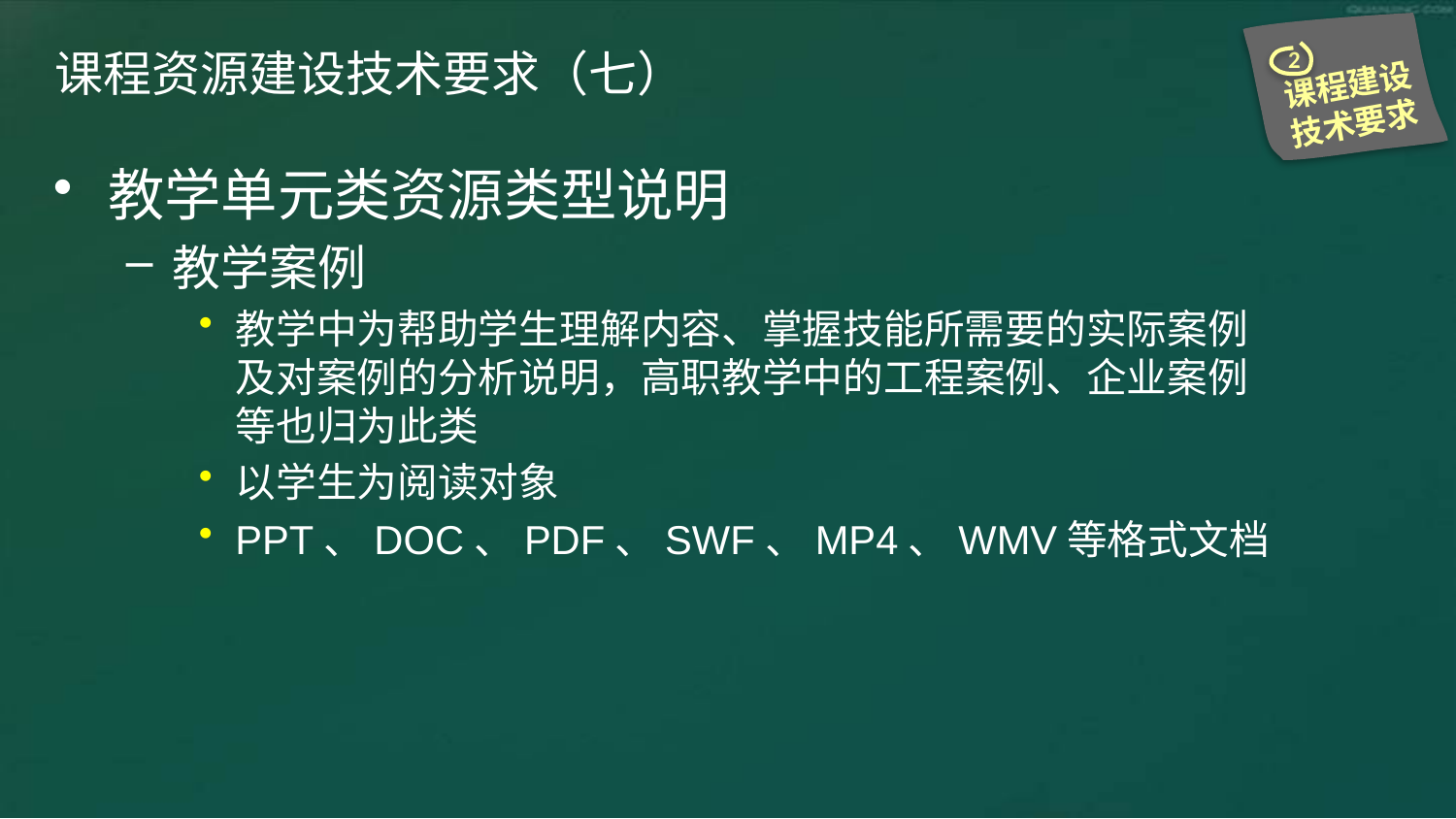

2

课程建设技术要求
# 课程资源建设技术要求（七）
教学单元类资源类型说明
教学案例
教学中为帮助学生理解内容、掌握技能所需要的实际案例及对案例的分析说明，高职教学中的工程案例、企业案例等也归为此类
以学生为阅读对象
PPT、DOC、PDF、SWF、MP4、WMV等格式文档